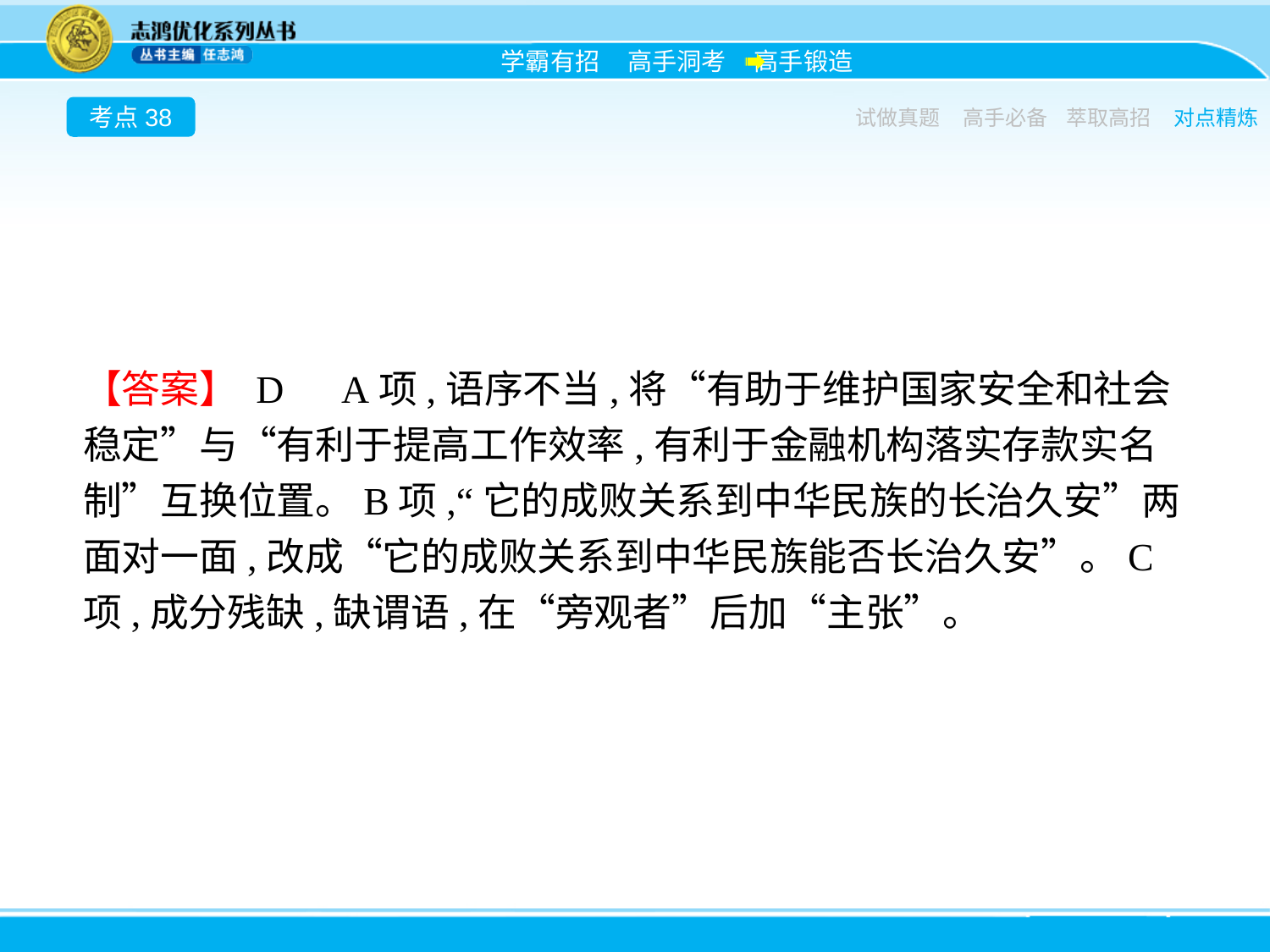

考点38
试做真题
高手必备
萃取高招
对点精炼
【答案】 D　A项,语序不当,将“有助于维护国家安全和社会稳定”与“有利于提高工作效率,有利于金融机构落实存款实名制”互换位置。B项,“它的成败关系到中华民族的长治久安”两面对一面,改成“它的成败关系到中华民族能否长治久安”。C项,成分残缺,缺谓语,在“旁观者”后加“主张”。